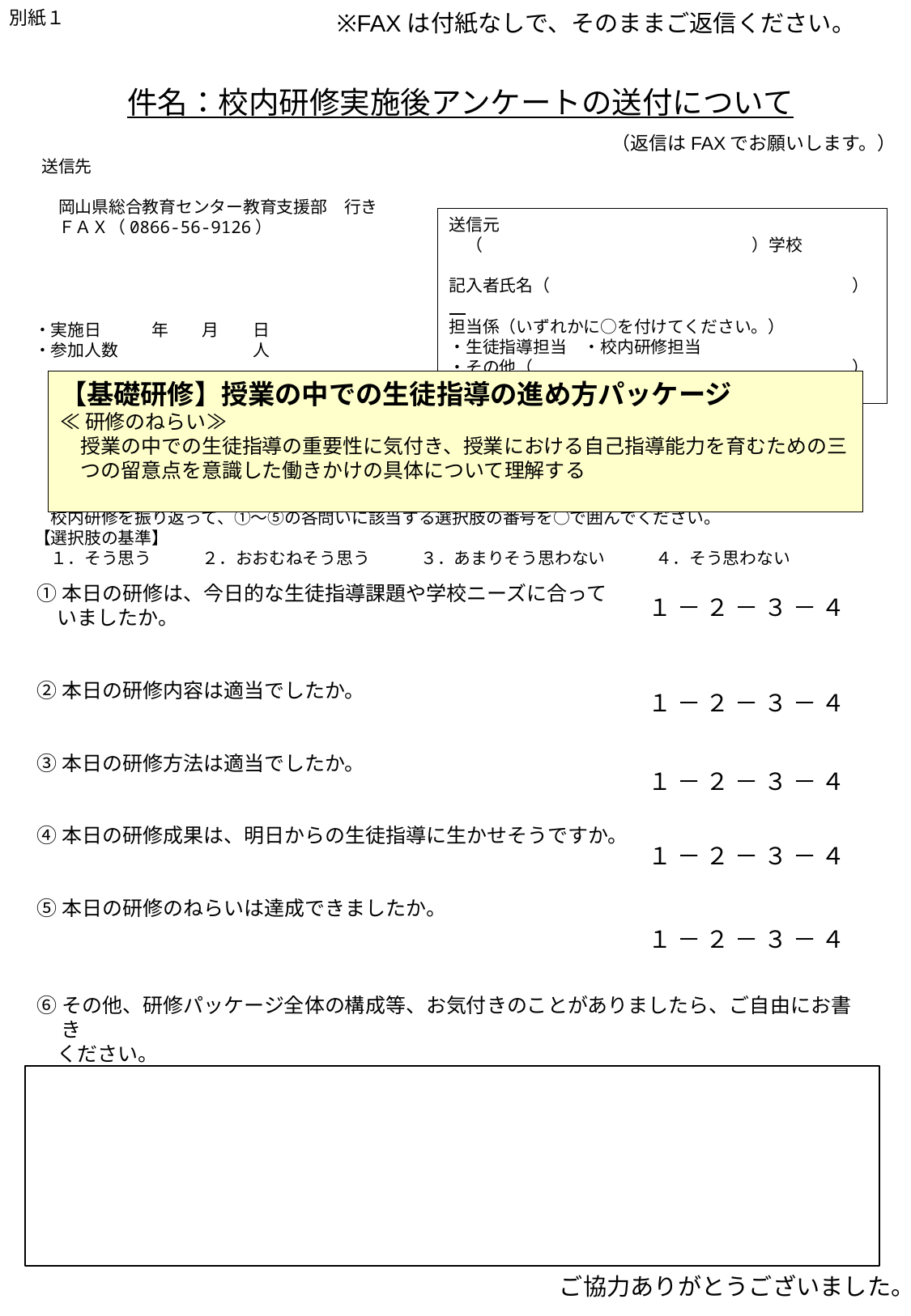

別紙１
※FAXは付紙なしで、そのままご返信ください。
件名：校内研修実施後アンケートの送付について
（返信はFAXでお願いします。）
送信先

　岡山県総合教育センター教育支援部　行き
　ＦＡＸ（0866-56-9126）

送信元
　（　　　　　　　　　　　　　　　　）学校

記入者氏名（　　　　　　　　　　　　　　　　　　）
担当係（いずれかに○を付けてください。）
・生徒指導担当　・校内研修担当
・その他（　　　　　　　　　　　　　　　　　　　）
・実施日　　　年　　月　　日
・参加人数　　　　　　　　人
【基礎研修】授業の中での生徒指導の進め方パッケージ
≪研修のねらい≫
　授業の中での生徒指導の重要性に気付き、授業における自己指導能力を育むための三
　つの留意点を意識した働きかけの具体について理解する

　校内研修を振り返って、①～⑤の各問いに該当する選択肢の番号を○で囲んでください。
【選択肢の基準】
　１．そう思う　　　２．おおむねそう思う　　　３．あまりそう思わない　　　４．そう思わない
①本日の研修は、今日的な生徒指導課題や学校ニーズに合って
　いましたか。

②本日の研修内容は適当でしたか。

③本日の研修方法は適当でしたか。

④本日の研修成果は、明日からの生徒指導に生かせそうですか。

⑤本日の研修のねらいは達成できましたか。

⑥その他、研修パッケージ全体の構成等、お気付きのことがありましたら、ご自由にお書き
　ください。

１ － ２ － ３ － ４
１ － ２ － ３ － ４
１ － ２ － ３ － ４
１ － ２ － ３ － ４
１ － ２ － ３ － ４

　ご協力ありがとうございました。